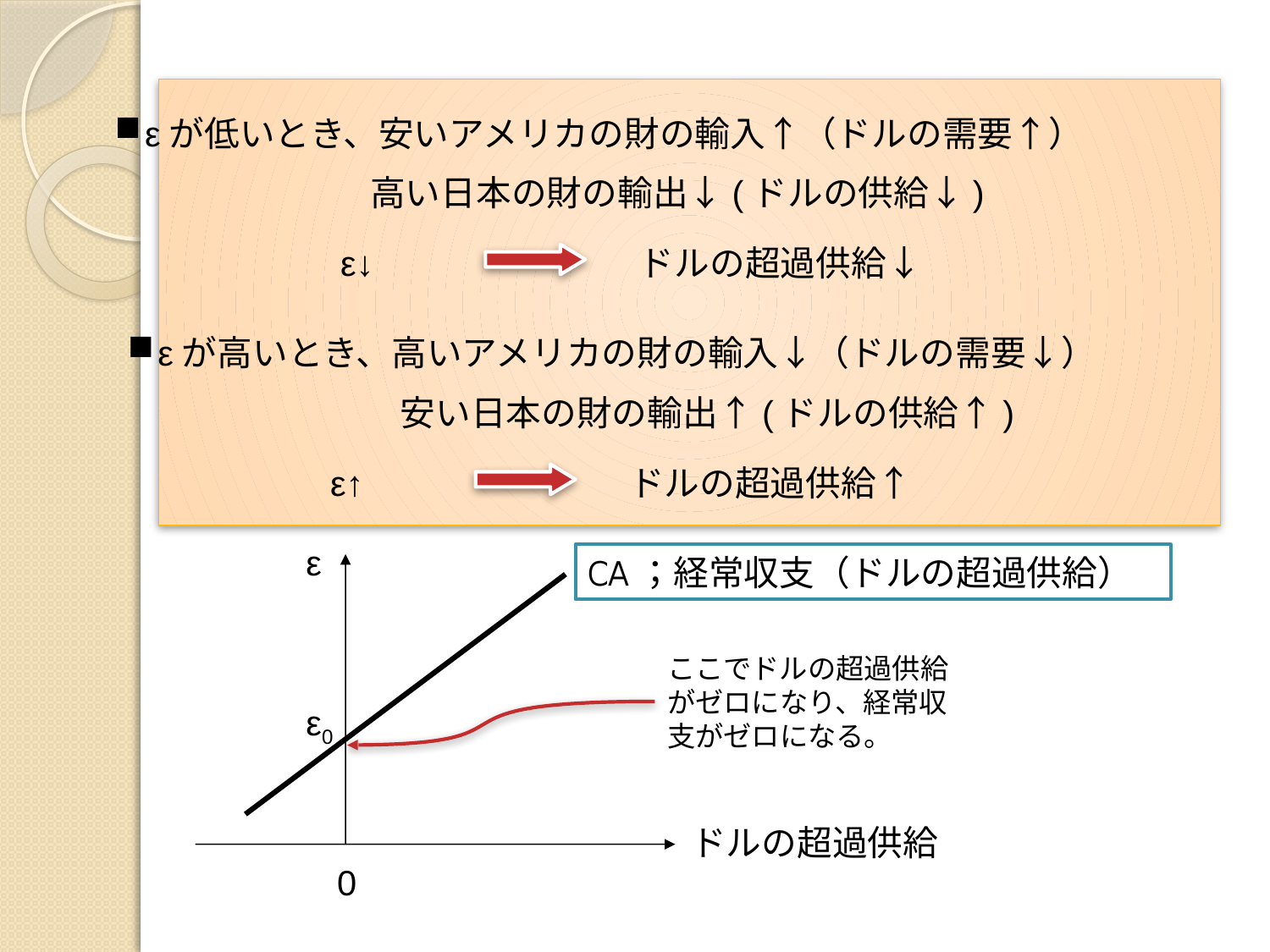

εが低いとき、安いアメリカの財の輸入↑（ドルの需要↑）
高い日本の財の輸出↓(ドルの供給↓)
ドルの超過供給↓
ε↓

εが高いとき、高いアメリカの財の輸入↓（ドルの需要↓）
安い日本の財の輸出↑(ドルの供給↑)
ドルの超過供給↑
ε↑

ε
CA；経常収支（ドルの超過供給）

ここでドルの超過供給がゼロになり、経常収支がゼロになる。
ε0
ドルの超過供給

0